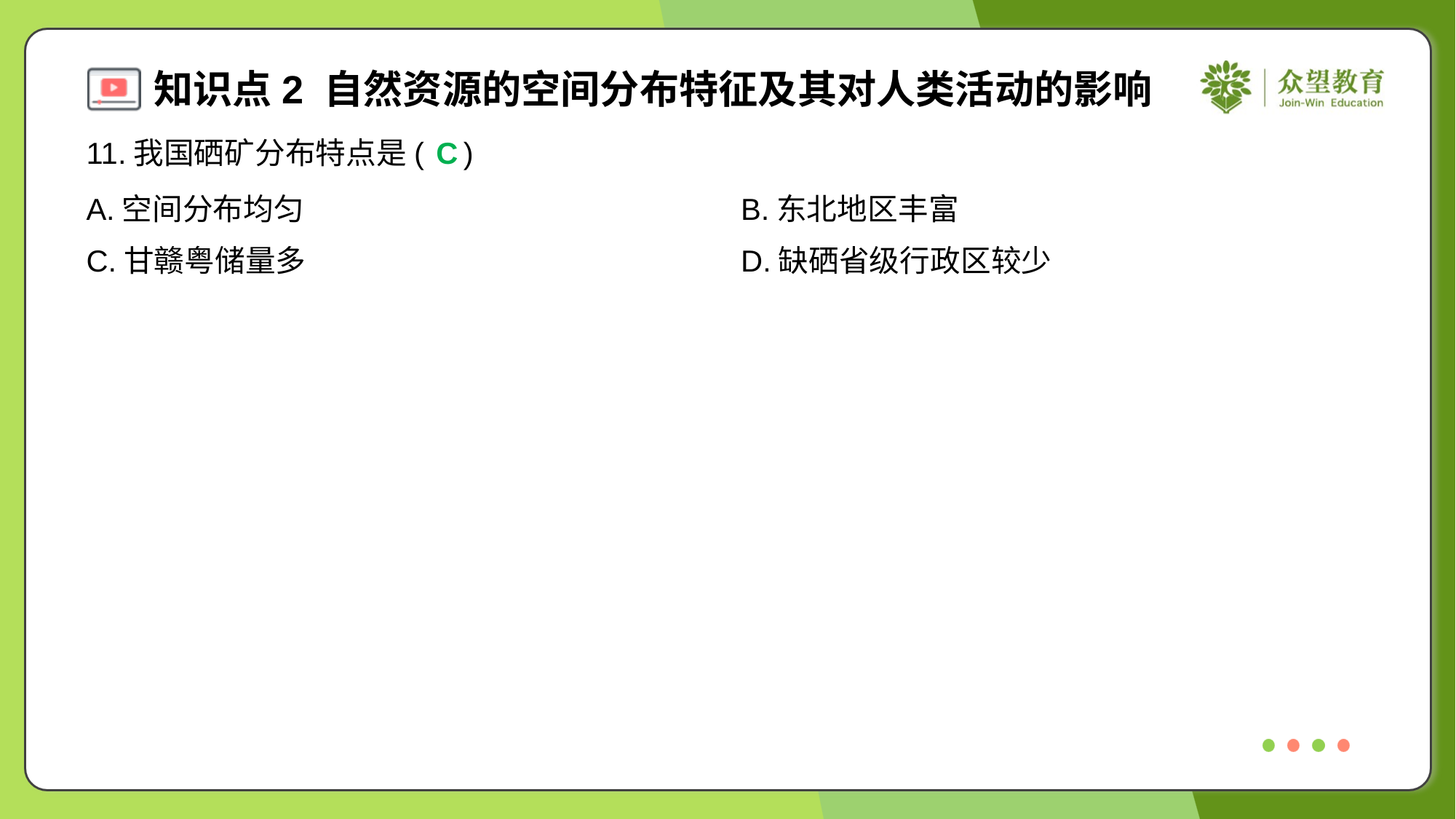

11.我国硒矿分布特点是(     )
C
A.空间分布均匀	B.东北地区丰富
C.甘赣粤储量多	D.缺硒省级行政区较少